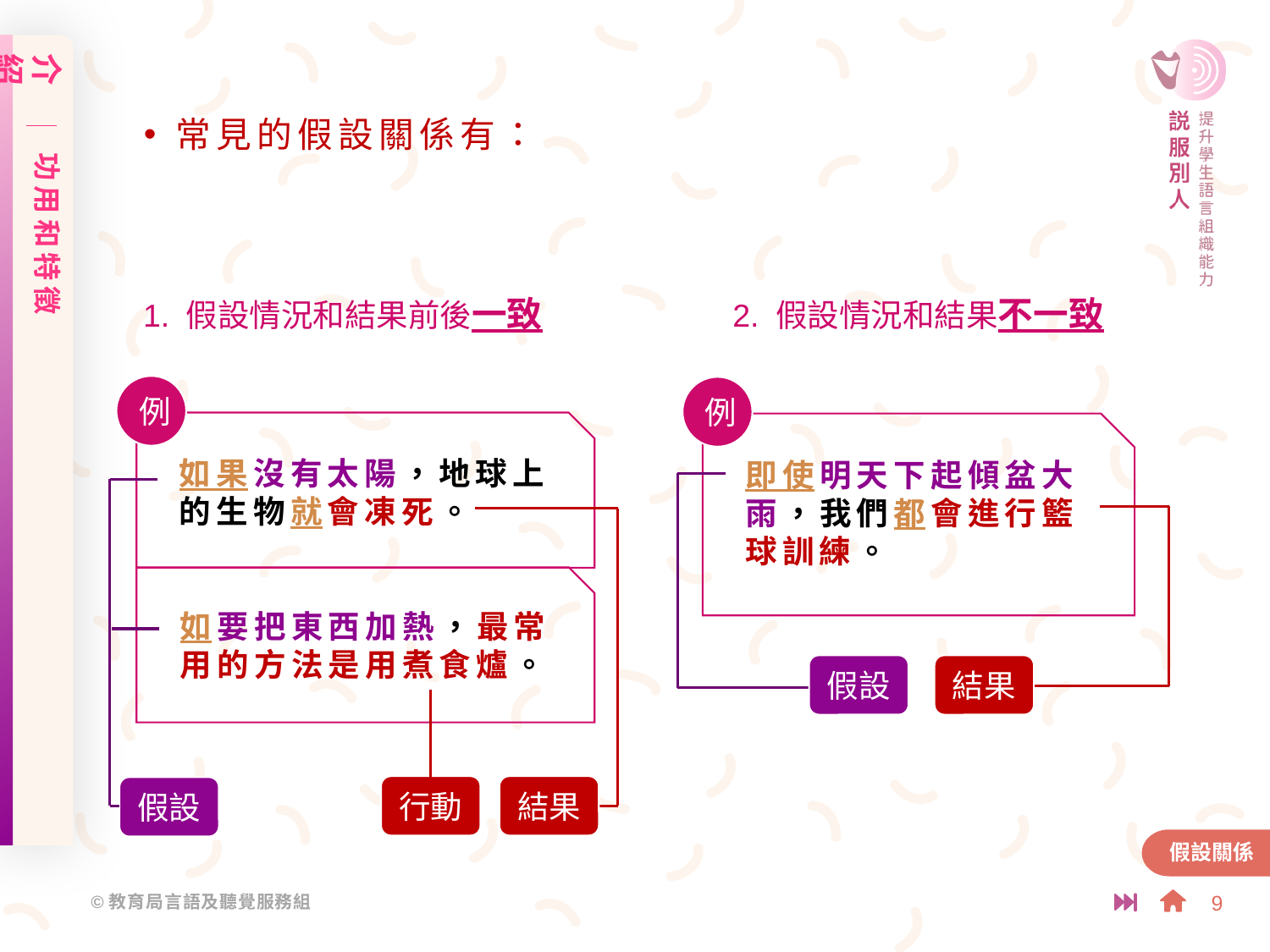

介紹
功用和特徵
常見的假設關係有：
1. 假設情況和結果前後一致
2. 假設情況和結果不一致
例
例

如果沒有太陽，地球上的生物就會凍死。
即使明天下起傾盆大雨，我們都會進行籃球訓練。
假設
結果
結果

如要把東西加熱，最常用的方法是用煮食爐。
行動
假設

假設關係
9